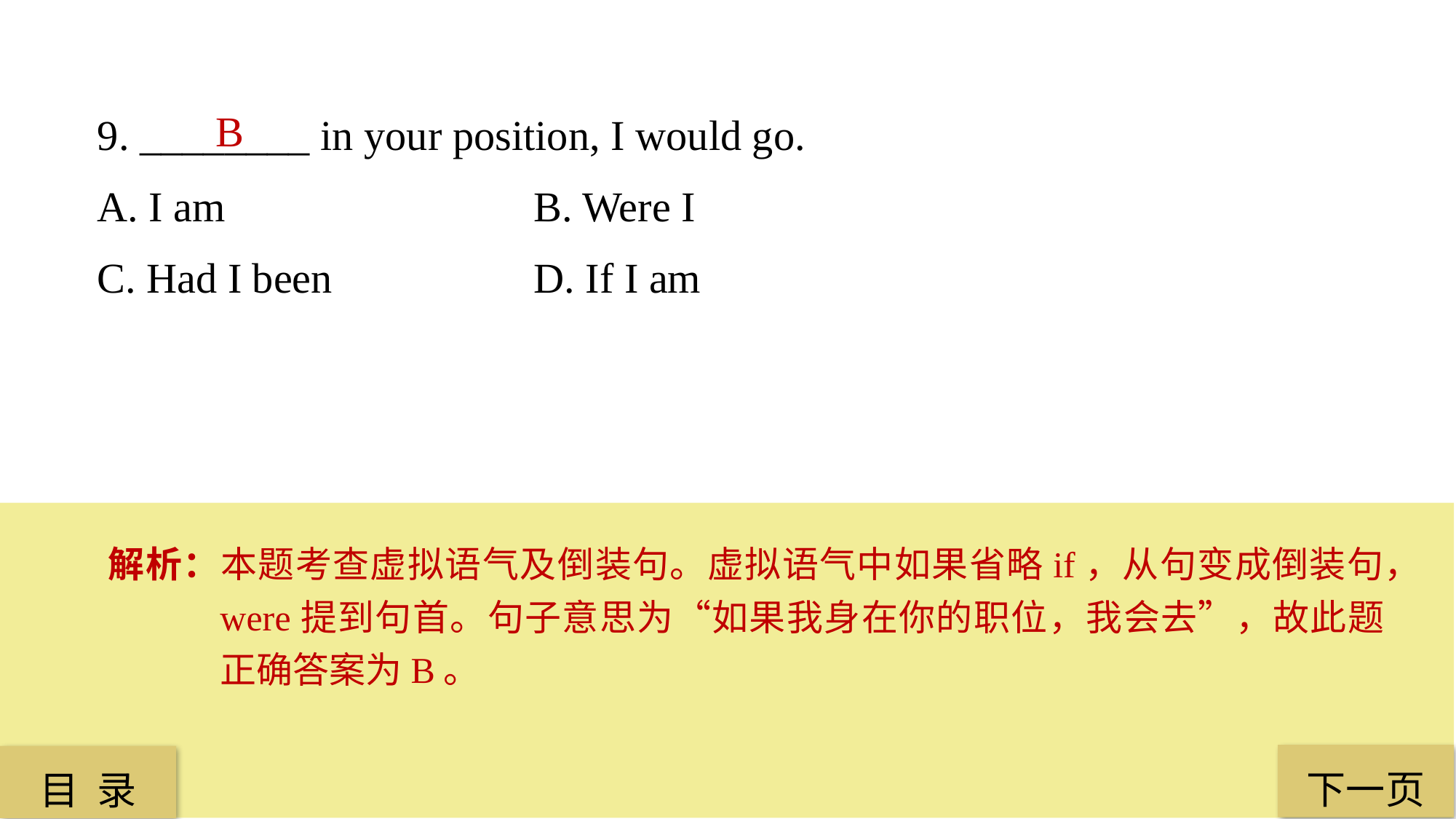

9. ________ in your position, I would go.
A. I am 			B. Were I
C. Had I been 		D. If I am
B
解析：本题考查虚拟语气及倒装句。虚拟语气中如果省略if，从句变成倒装句，were提到句首。句子意思为“如果我身在你的职位，我会去”，故此题正确答案为B。